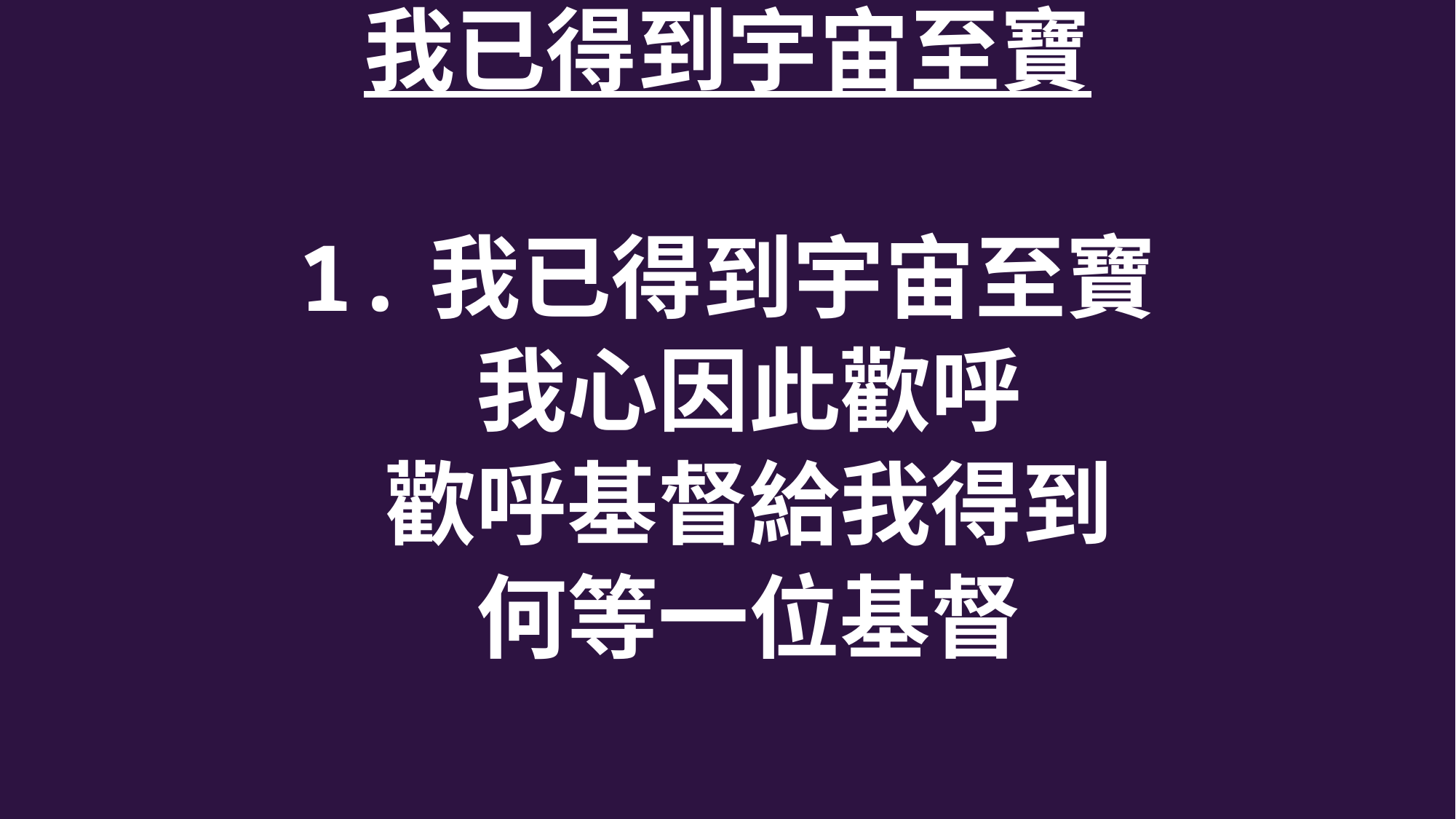

我已得到宇宙至寶

1.我已得到宇宙至寶
 我心因此歡呼
 歡呼基督給我得到
 何等一位基督